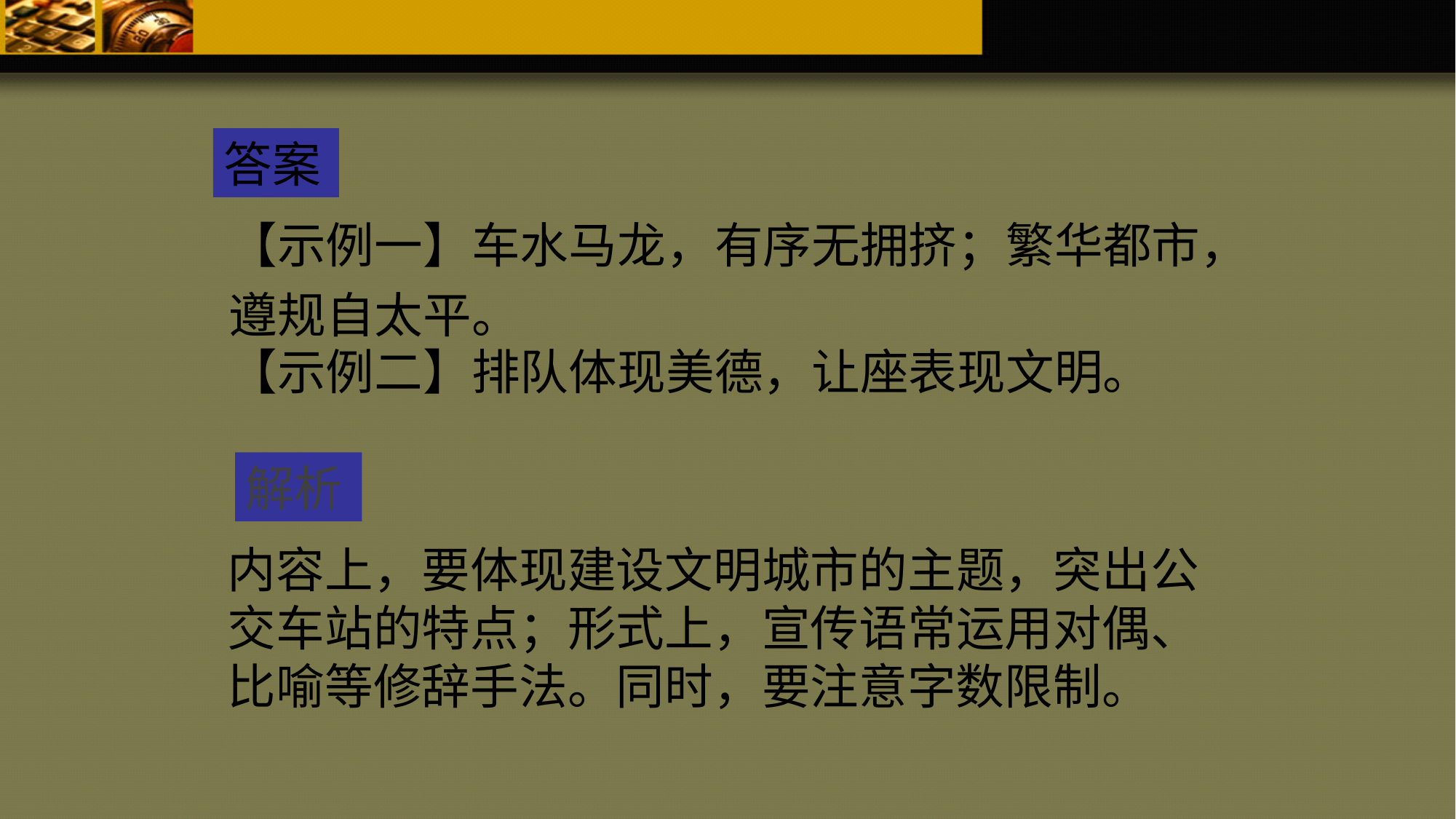

答案
【示例一】车水马龙，有序无拥挤；繁华都市，遵规自太平。
【示例二】排队体现美德，让座表现文明。
解析
内容上，要体现建设文明城市的主题，突出公交车站的特点；形式上，宣传语常运用对偶、比喻等修辞手法。同时，要注意字数限制。